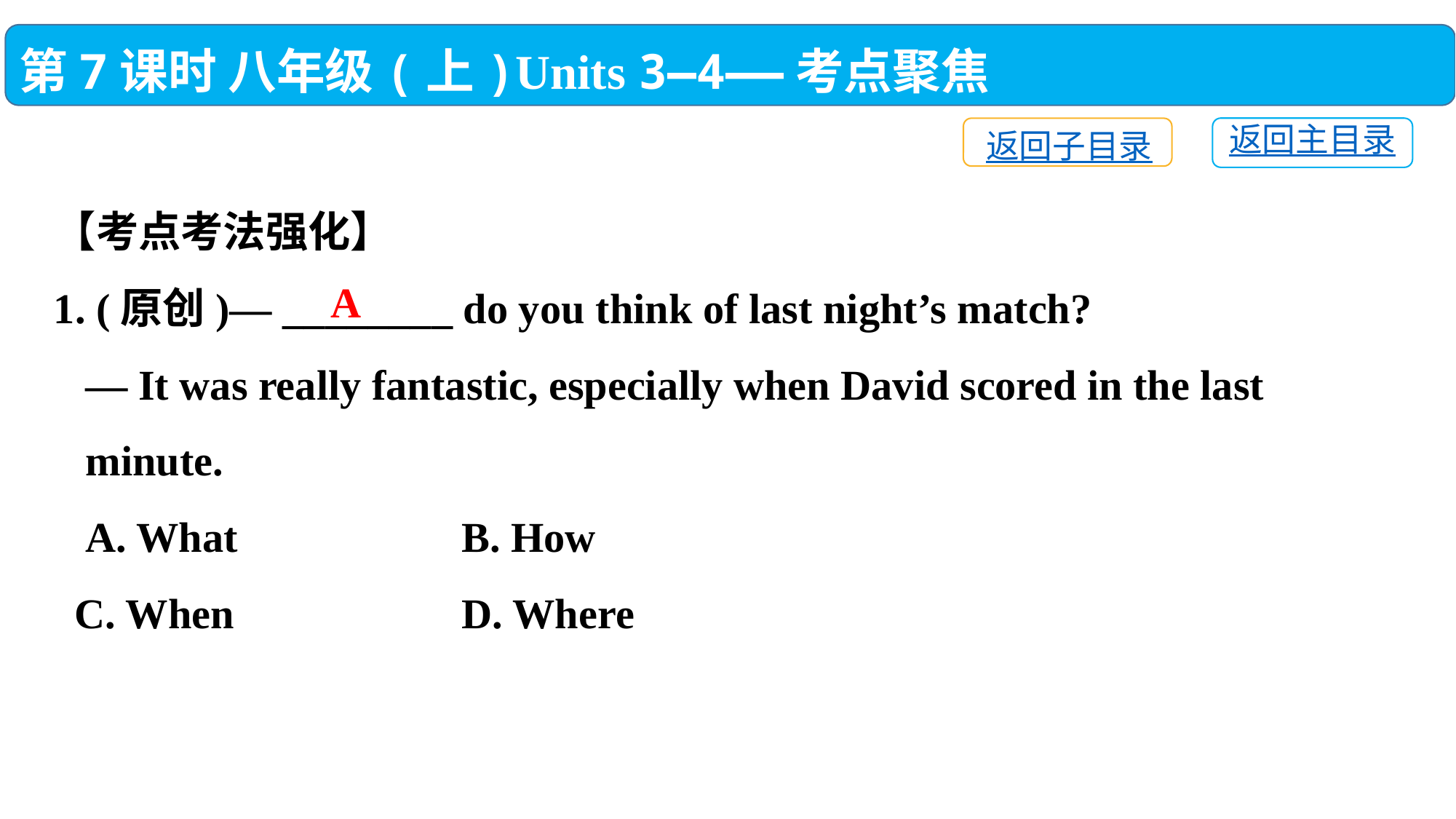

第7课时 八年级(上)Units 3—4——考点聚焦
返回主目录

返回子目录
【考点考法强化】
1. (原创)— ________ do you think of last night’s match?
   — It was really fantastic, especially when David scored in the last
   minute.
   A. What 	                  B. How
  C. When 	                  D. Where

A